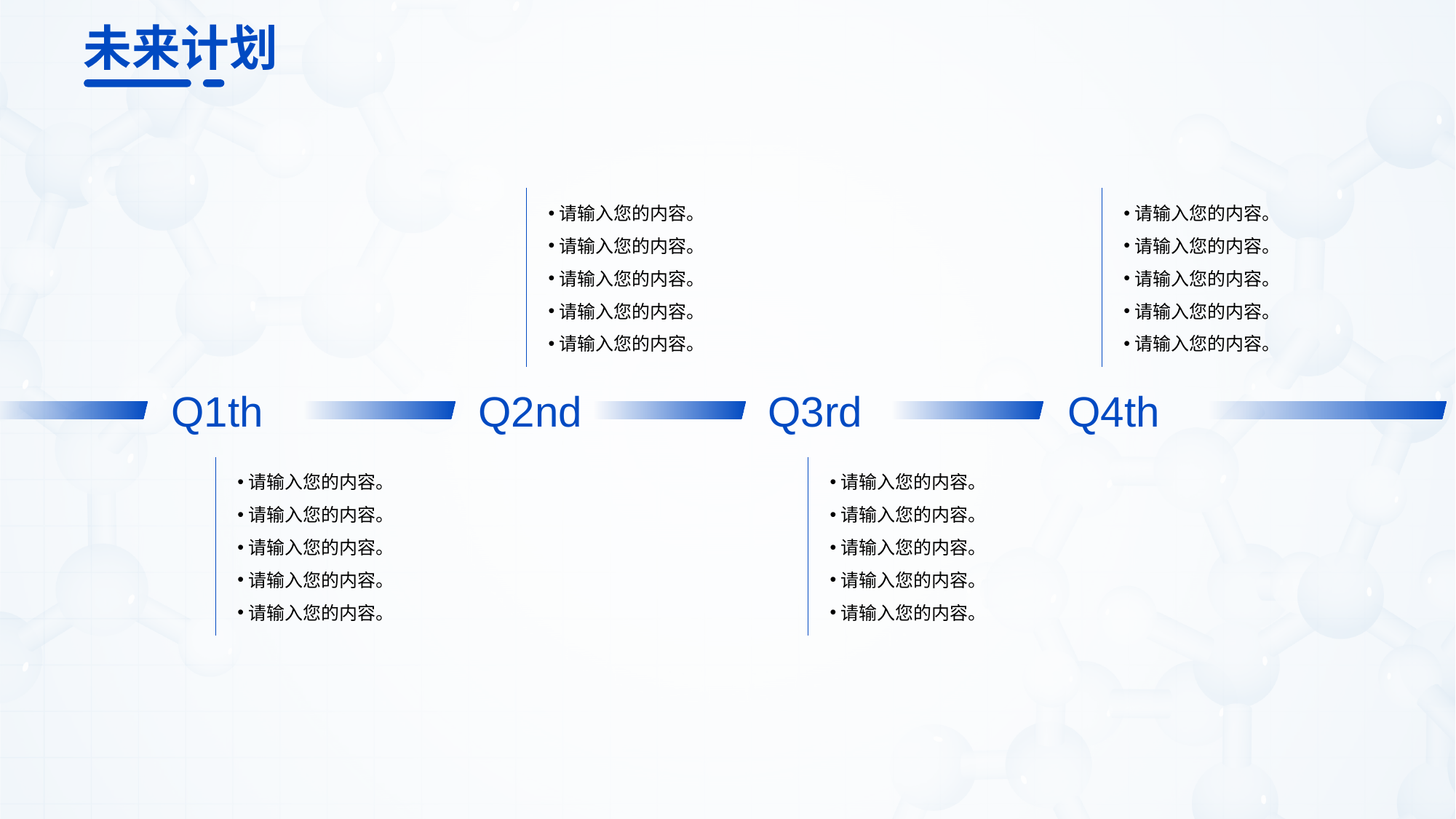

未来计划
请输入您的内容。
请输入您的内容。
请输入您的内容。
请输入您的内容。
请输入您的内容。
请输入您的内容。
请输入您的内容。
请输入您的内容。
请输入您的内容。
请输入您的内容。
Q1th
Q2nd
Q3rd
Q4th

请输入您的内容。
请输入您的内容。
请输入您的内容。
请输入您的内容。
请输入您的内容。
请输入您的内容。
请输入您的内容。
请输入您的内容。
请输入您的内容。
请输入您的内容。